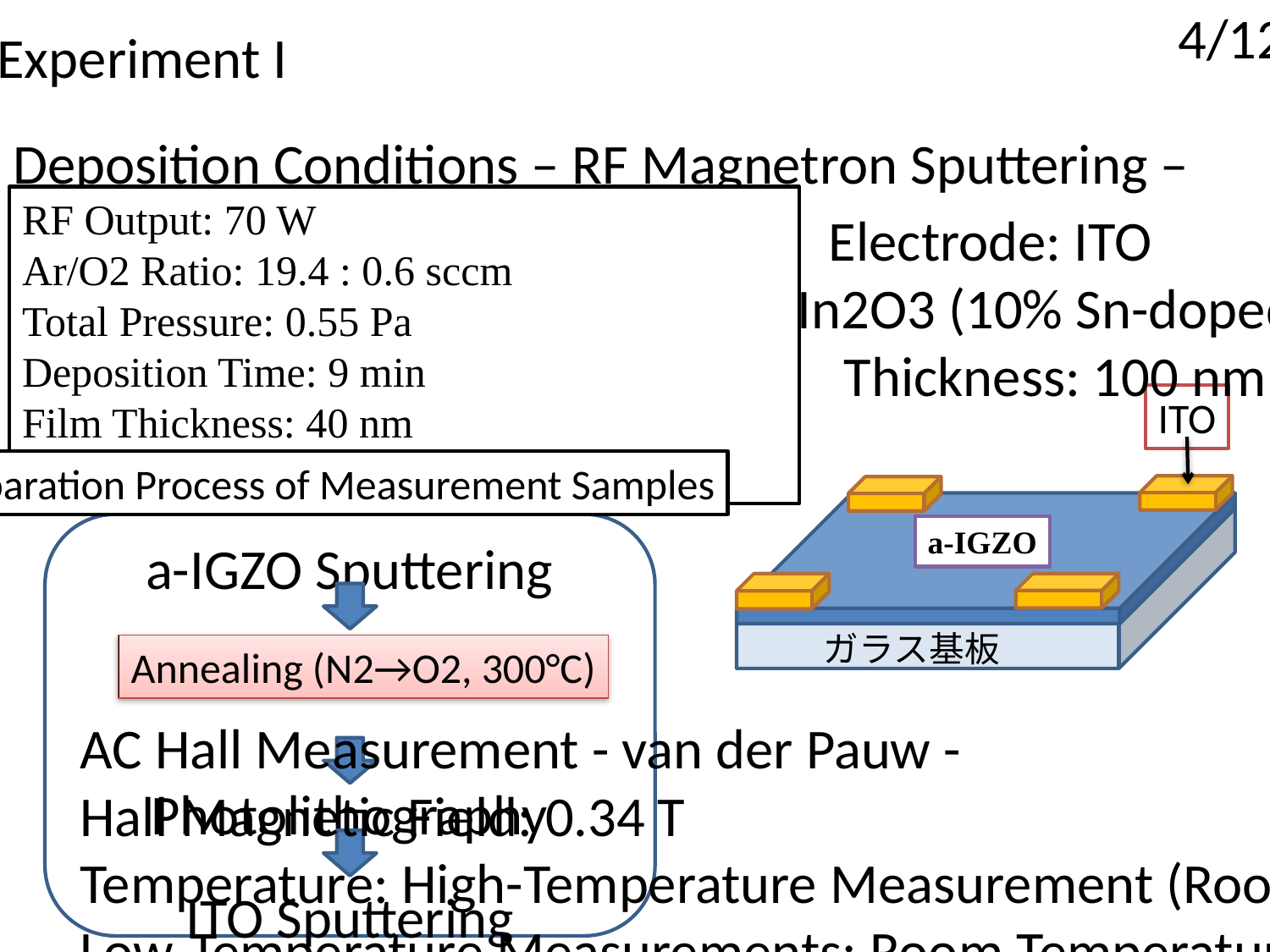

4/12
Experiment I
a-IGZO Deposition Conditions – RF Magnetron Sputtering –
RF Output: 70 W
Ar/O2 Ratio: 19.4 : 0.6 sccm
Total Pressure: 0.55 Pa
Deposition Time: 9 min
Film Thickness: 40 nm
Target: Polycrystalline InGaZnO4
Electrode: ITO
In2O3 (10% Sn-doped)
Thickness: 100 nm
ITO
Preparation Process of Measurement Samples

a-IGZO

ガラス基板

a-IGZO Sputtering

Annealing (N2→O2, 300°C)
AC Hall Measurement - van der Pauw -
Hall Magnetic Field: 0.34 T
Temperature: High-Temperature Measurement (Room Temperature to 300°C)
Low-Temperature Measurements: Room Temperature to 160 K
Measurement Atmosphere: Oxygen

Photolithography

ITO Sputtering